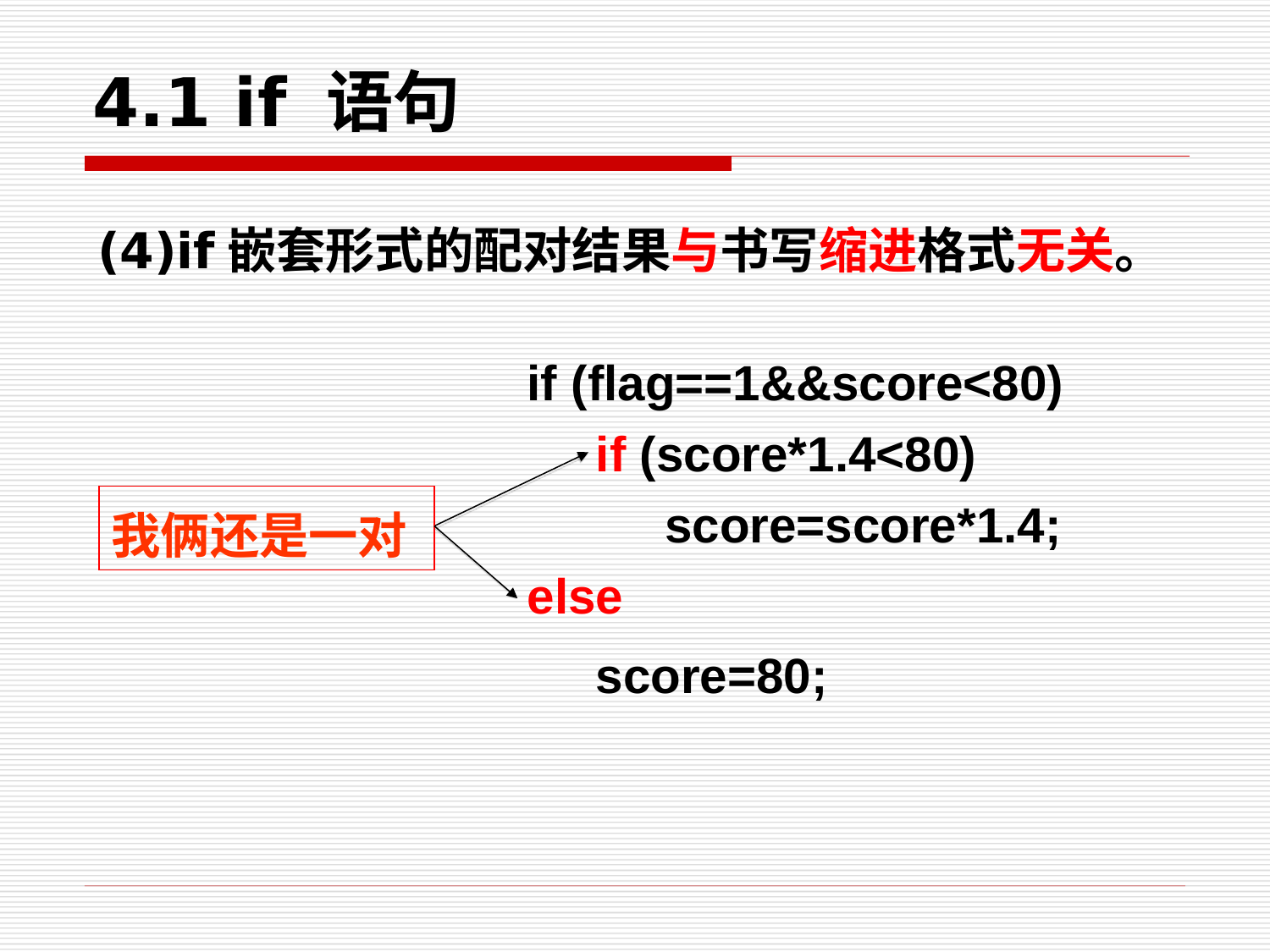

# 4.1 if 语句
(4)if嵌套形式的配对结果与书写缩进格式无关。
if (flag==1&&score<80)
     if (score*1.4<80)
          score=score*1.4; else
     score=80;

我俩还是一对